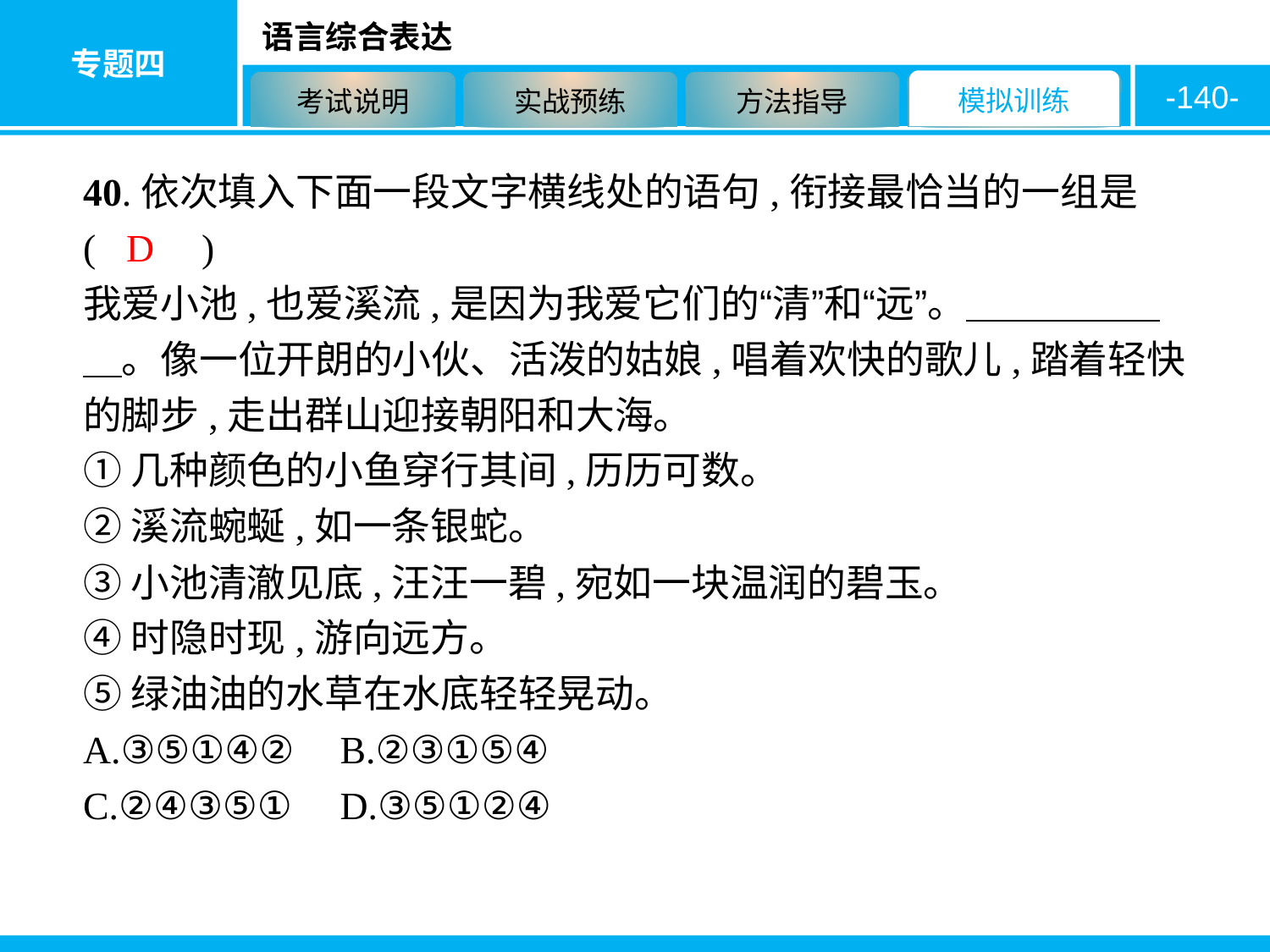

-140-
40.依次填入下面一段文字横线处的语句,衔接最恰当的一组是 ( 　　)
我爱小池,也爱溪流,是因为我爱它们的“清”和“远”。　　　　　　。像一位开朗的小伙、活泼的姑娘,唱着欢快的歌儿,踏着轻快的脚步,走出群山迎接朝阳和大海。
①几种颜色的小鱼穿行其间,历历可数。
②溪流蜿蜒,如一条银蛇。
③小池清澈见底,汪汪一碧,宛如一块温润的碧玉。
④时隐时现,游向远方。
⑤绿油油的水草在水底轻轻晃动。
A.③⑤①④②	B.②③①⑤④
C.②④③⑤①	D.③⑤①②④
D